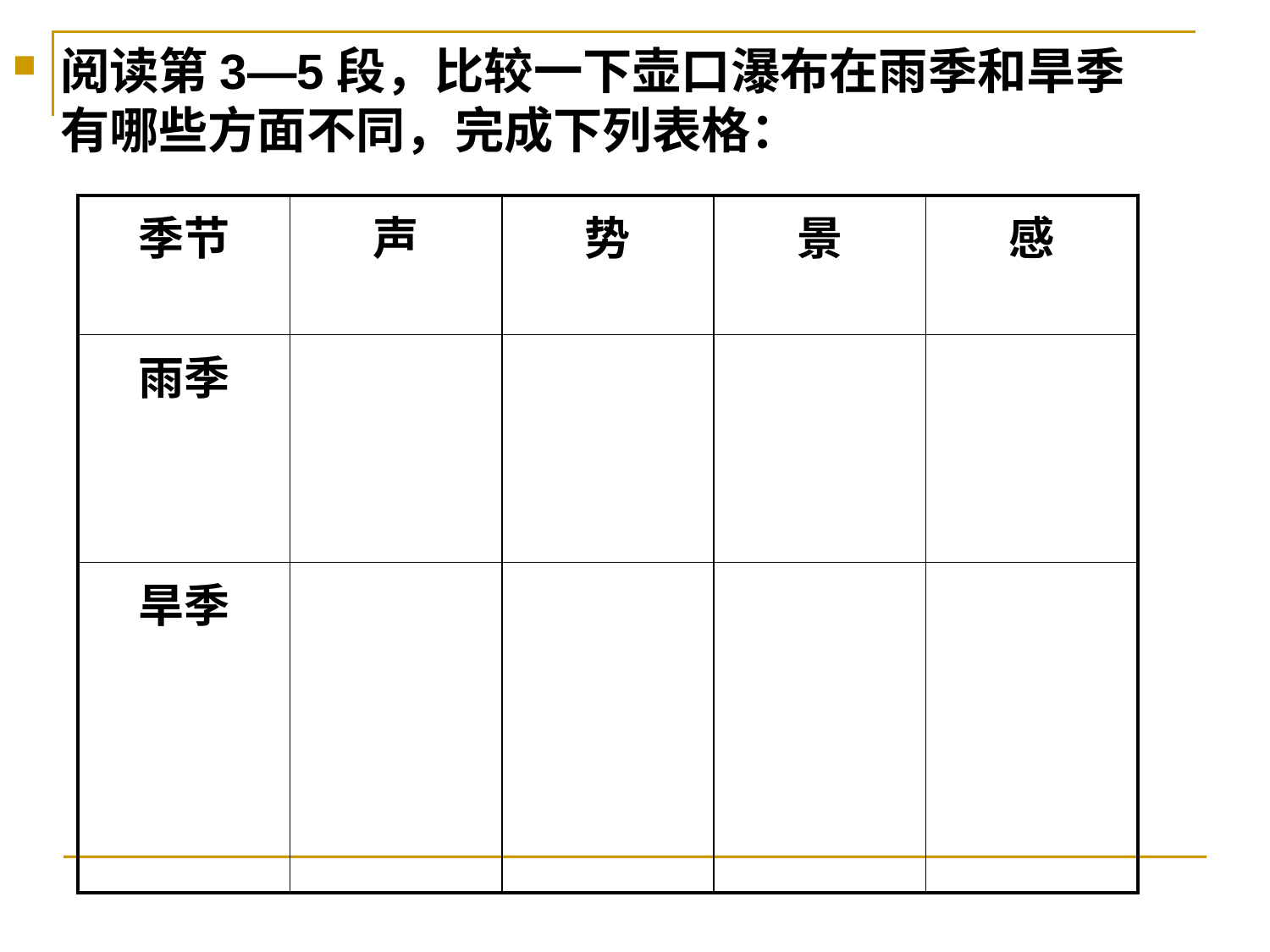

阅读第3—5段，比较一下壶口瀑布在雨季和旱季有哪些方面不同，完成下列表格：

| 季节 | 声 | 势 | 景 | 感 |
| --- | --- | --- | --- | --- |
| 雨季 |  |  |  |  |
| 旱季 |  |  |  |  |